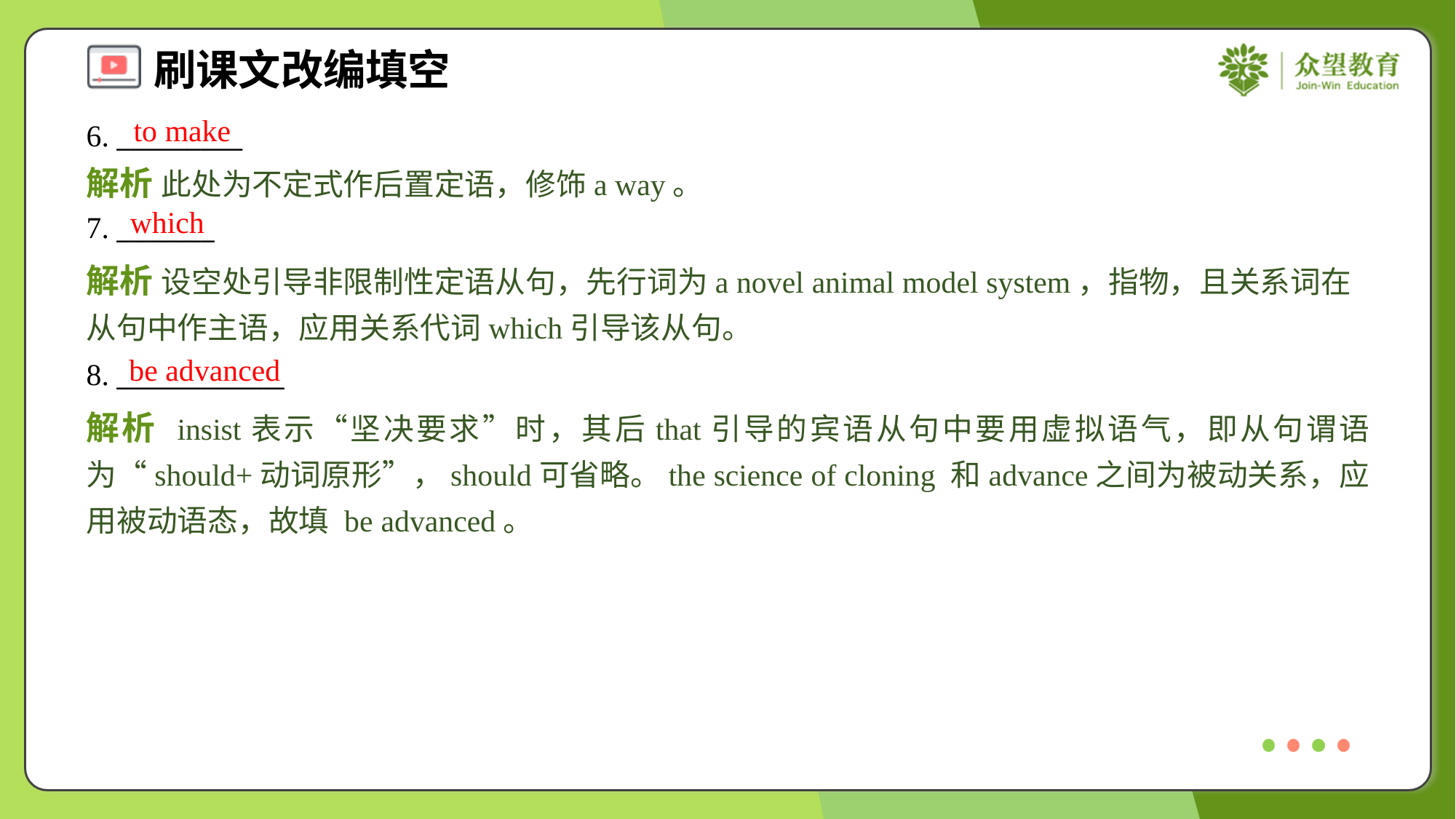

to make
6. _________
解析 此处为不定式作后置定语，修饰a way。
which
7. _______
解析 设空处引导非限制性定语从句，先行词为a novel animal model system，指物，且关系词在从句中作主语，应用关系代词which引导该从句。
be advanced
8. ____________
解析 insist表示“坚决要求”时，其后that引导的宾语从句中要用虚拟语气，即从句谓语为“should+动词原形”，should可省略。the science of cloning 和advance之间为被动关系，应用被动语态，故填 be advanced。